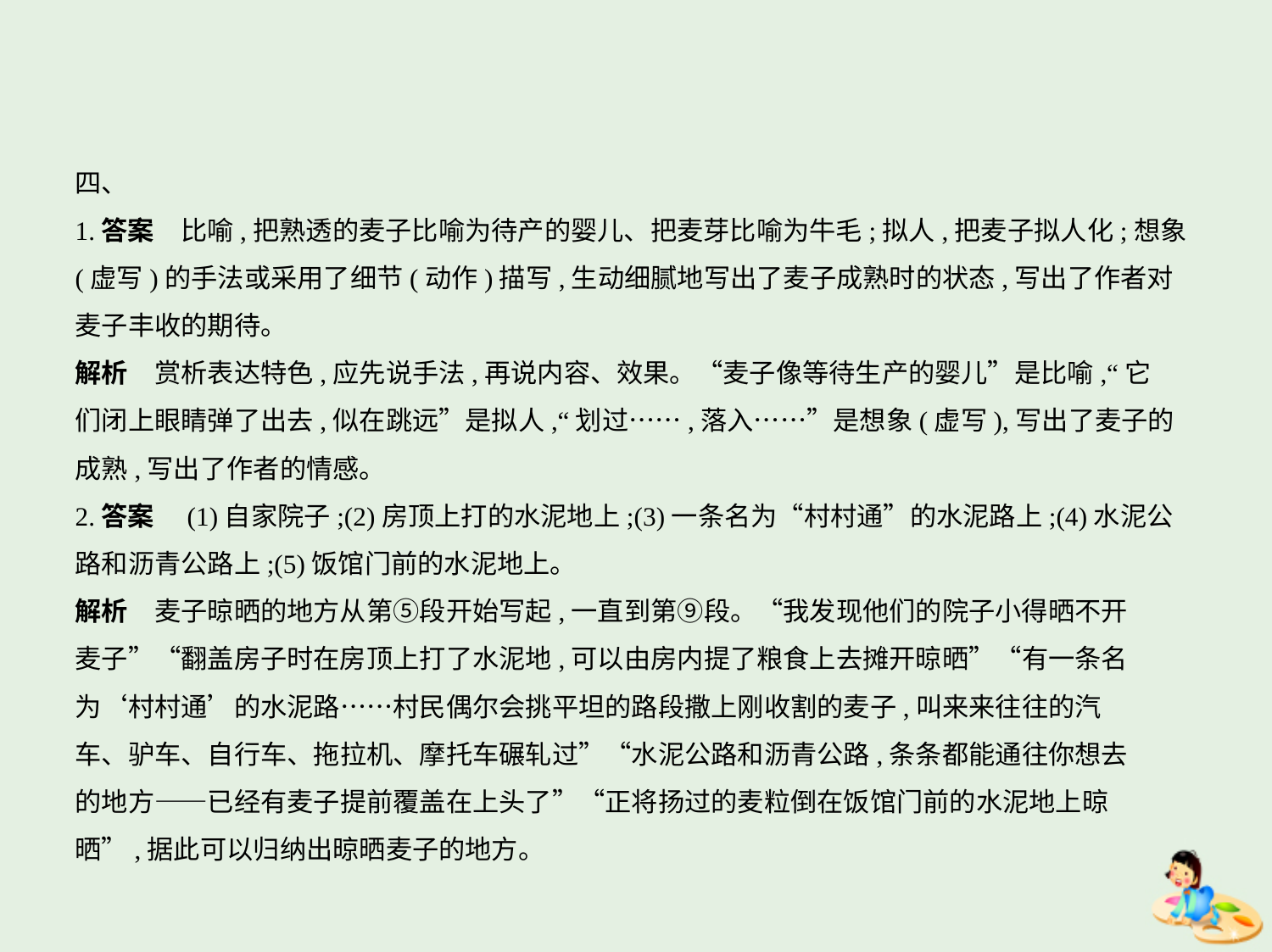

四、
1.答案　比喻,把熟透的麦子比喻为待产的婴儿、把麦芽比喻为牛毛;拟人,把麦子拟人化;想象
(虚写)的手法或采用了细节(动作)描写,生动细腻地写出了麦子成熟时的状态,写出了作者对
麦子丰收的期待。
解析　赏析表达特色,应先说手法,再说内容、效果。“麦子像等待生产的婴儿”是比喻,“它
们闭上眼睛弹了出去,似在跳远”是拟人,“划过……,落入……”是想象(虚写),写出了麦子的
成熟,写出了作者的情感。
2.答案　(1)自家院子;(2)房顶上打的水泥地上;(3)一条名为“村村通”的水泥路上;(4)水泥公
路和沥青公路上;(5)饭馆门前的水泥地上。
解析　麦子晾晒的地方从第⑤段开始写起,一直到第⑨段。“我发现他们的院子小得晒不开
麦子”“翻盖房子时在房顶上打了水泥地,可以由房内提了粮食上去摊开晾晒”“有一条名
为‘村村通’的水泥路……村民偶尔会挑平坦的路段撒上刚收割的麦子,叫来来往往的汽
车、驴车、自行车、拖拉机、摩托车碾轧过”“水泥公路和沥青公路,条条都能通往你想去
的地方——已经有麦子提前覆盖在上头了”“正将扬过的麦粒倒在饭馆门前的水泥地上晾
晒”,据此可以归纳出晾晒麦子的地方。